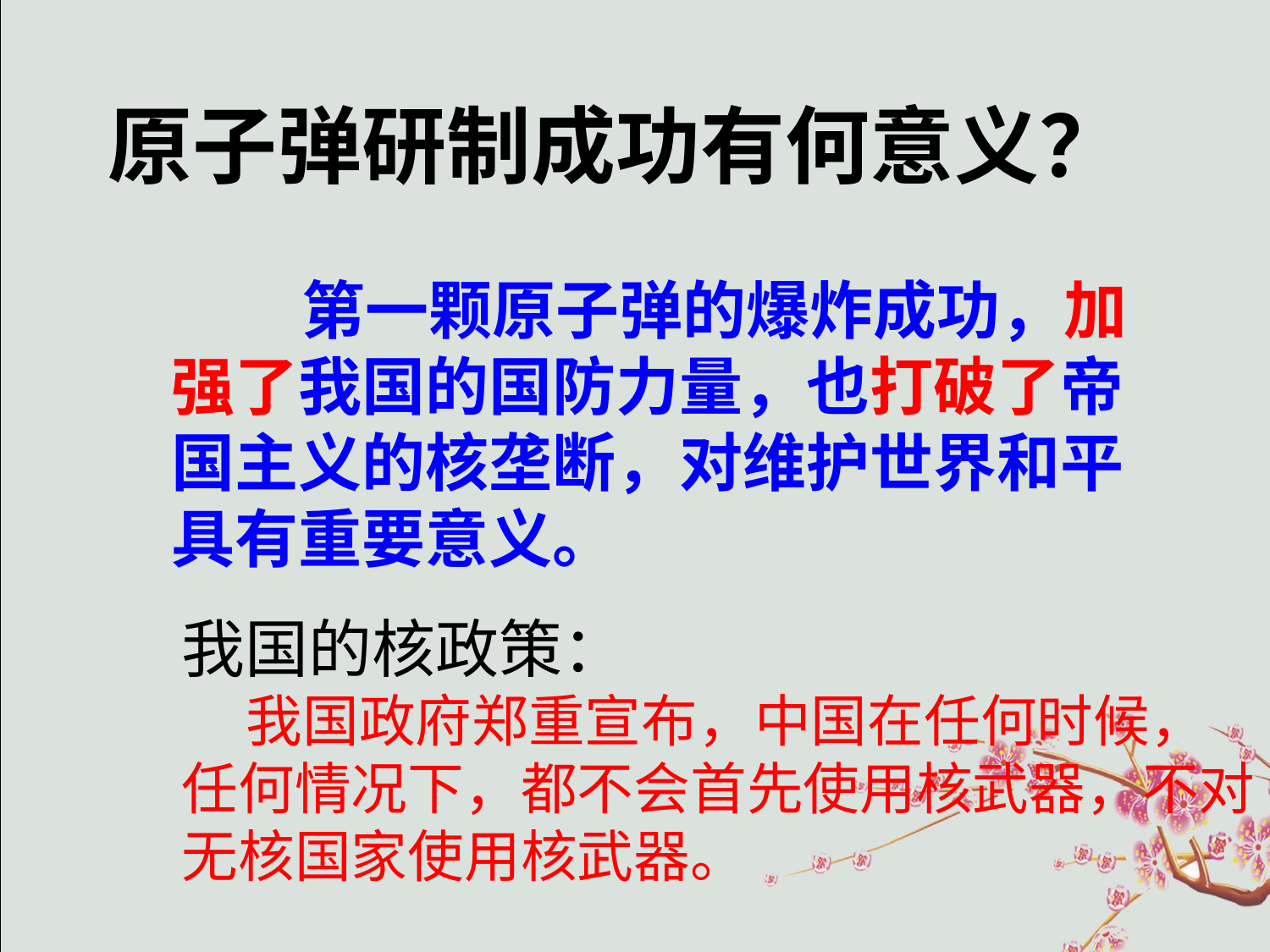

原子弹研制成功有何意义？
        第一颗原子弹的爆炸成功，加强了我国的国防力量，也打破了帝国主义的核垄断，对维护世界和平具有重要意义。
我国的核政策：
    我国政府郑重宣布，中国在任何时候，任何情况下，都不会首先使用核武器，不对无核国家使用核武器。